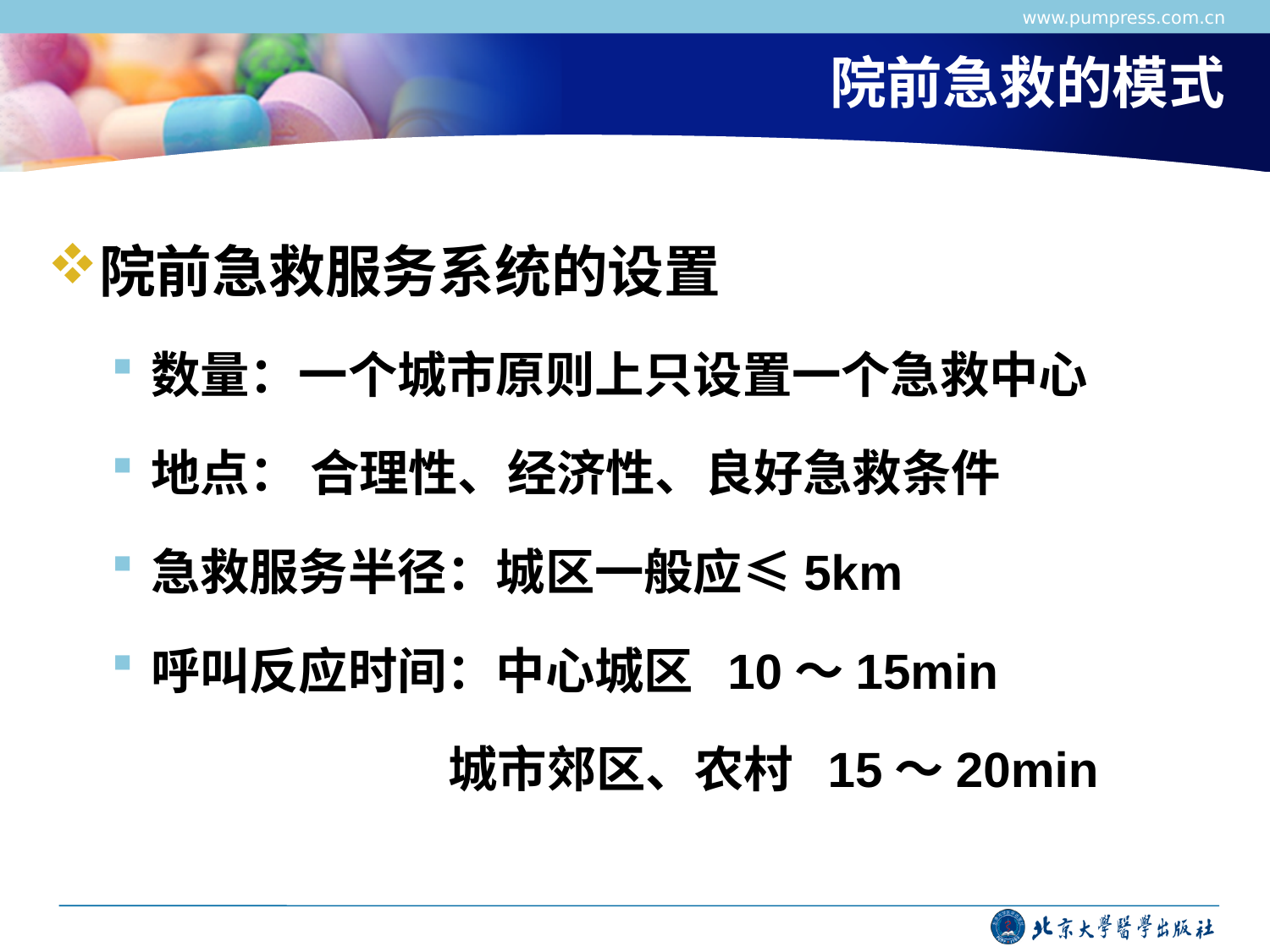

www.pumpress.com.cn
# 院前急救的模式
院前急救服务系统的设置
数量：一个城市原则上只设置一个急救中心
地点： 合理性、经济性、良好急救条件
急救服务半径：城区一般应≤5km
呼叫反应时间：中心城区  10～15min
                             城市郊区、农村  15～20min